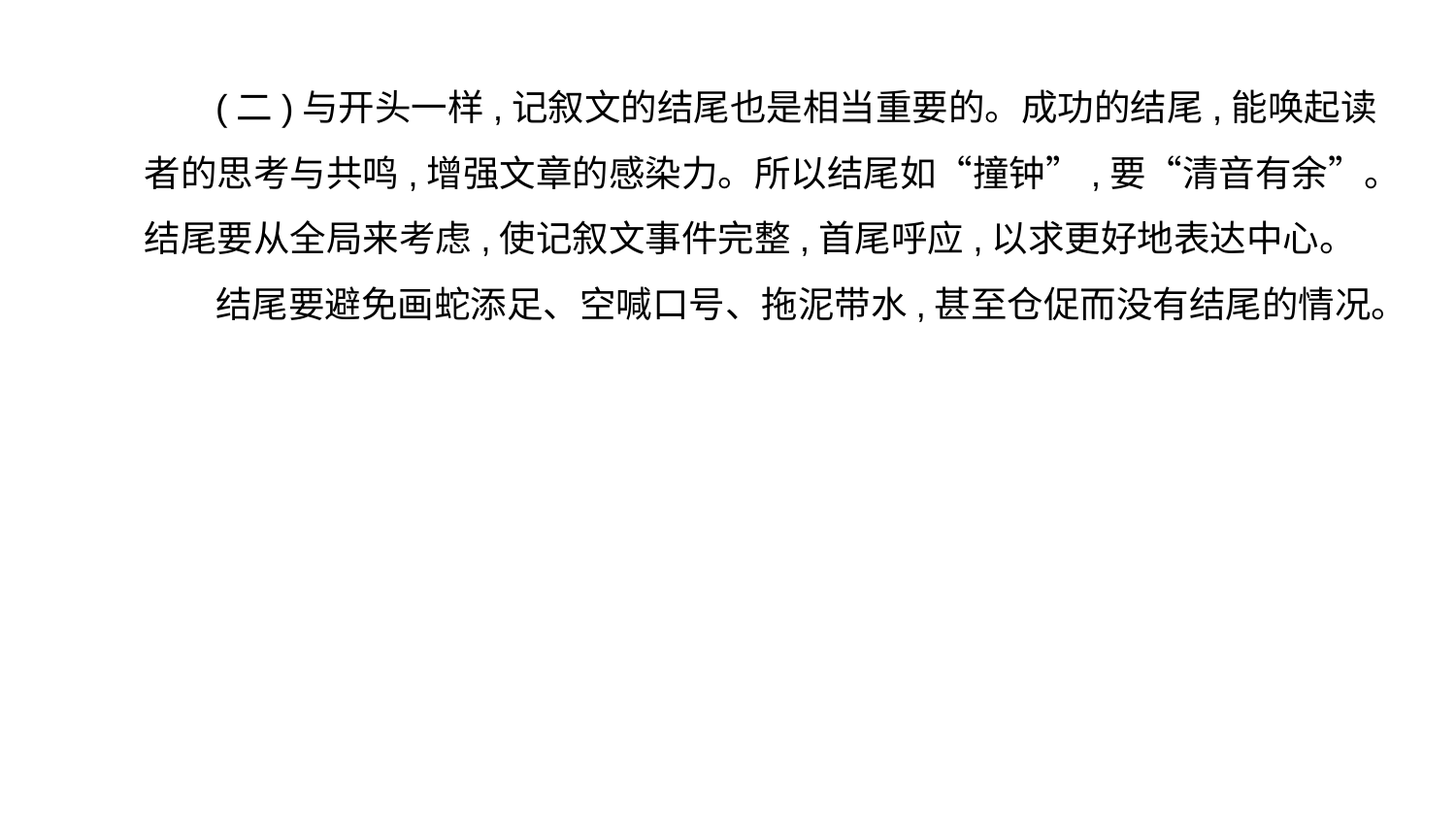

(二)与开头一样,记叙文的结尾也是相当重要的。成功的结尾,能唤起读者的思考与共鸣,增强文章的感染力。所以结尾如“撞钟”,要“清音有余”。结尾要从全局来考虑,使记叙文事件完整,首尾呼应,以求更好地表达中心。
结尾要避免画蛇添足、空喊口号、拖泥带水,甚至仓促而没有结尾的情况。